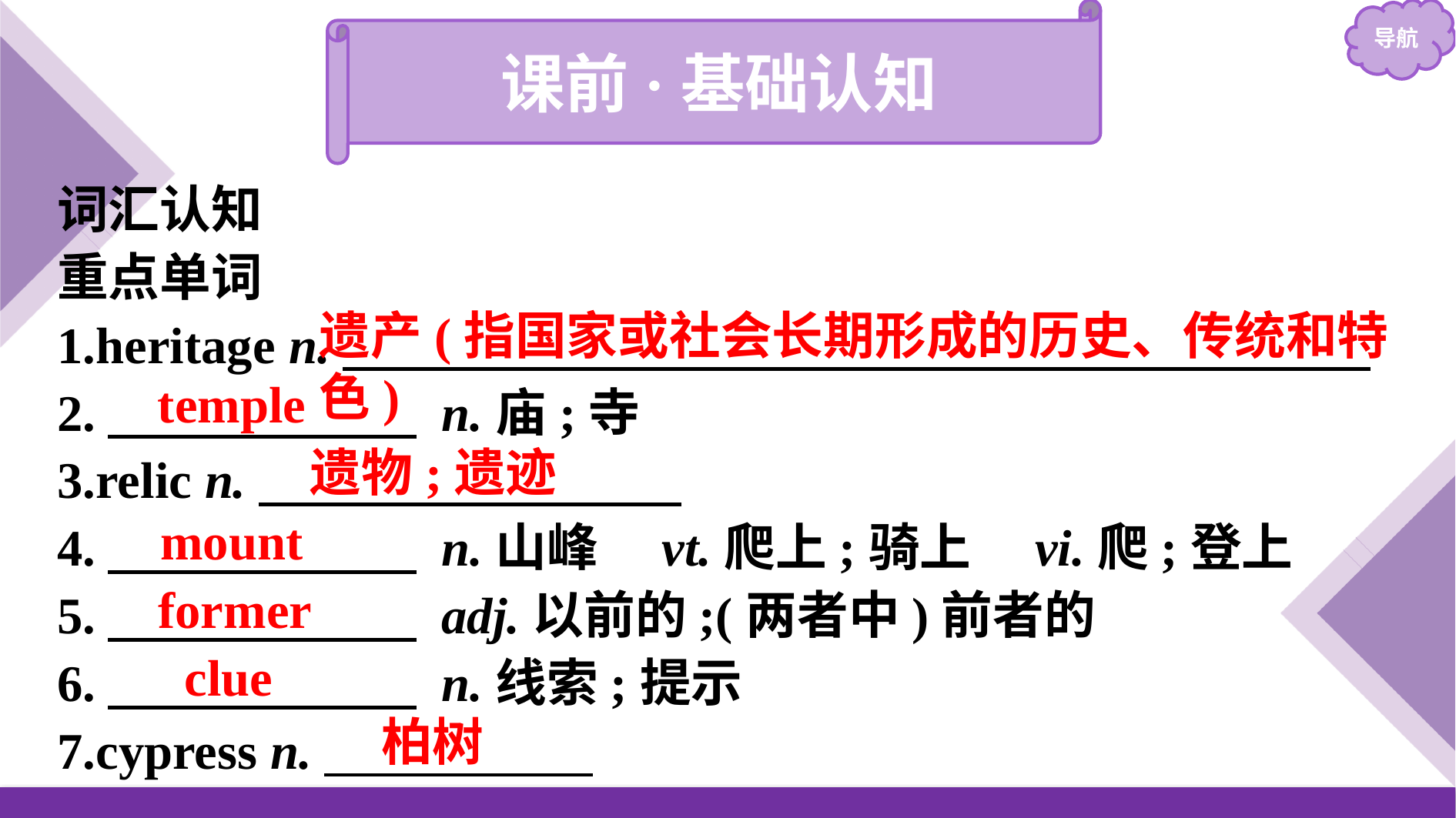

课前·基础认知
词汇认知
重点单词
1.heritage n.
2.　　　　　　 n.庙;寺
3.relic n.
4.　　　　　　 n.山峰　vt.爬上;骑上　vi.爬;登上
5.　　　　　　 adj.以前的;(两者中)前者的
6.　　　　　　 n.线索;提示
7.cypress n.
遗产(指国家或社会长期形成的历史、传统和特色)
temple
遗物;遗迹
mount
former
clue
柏树